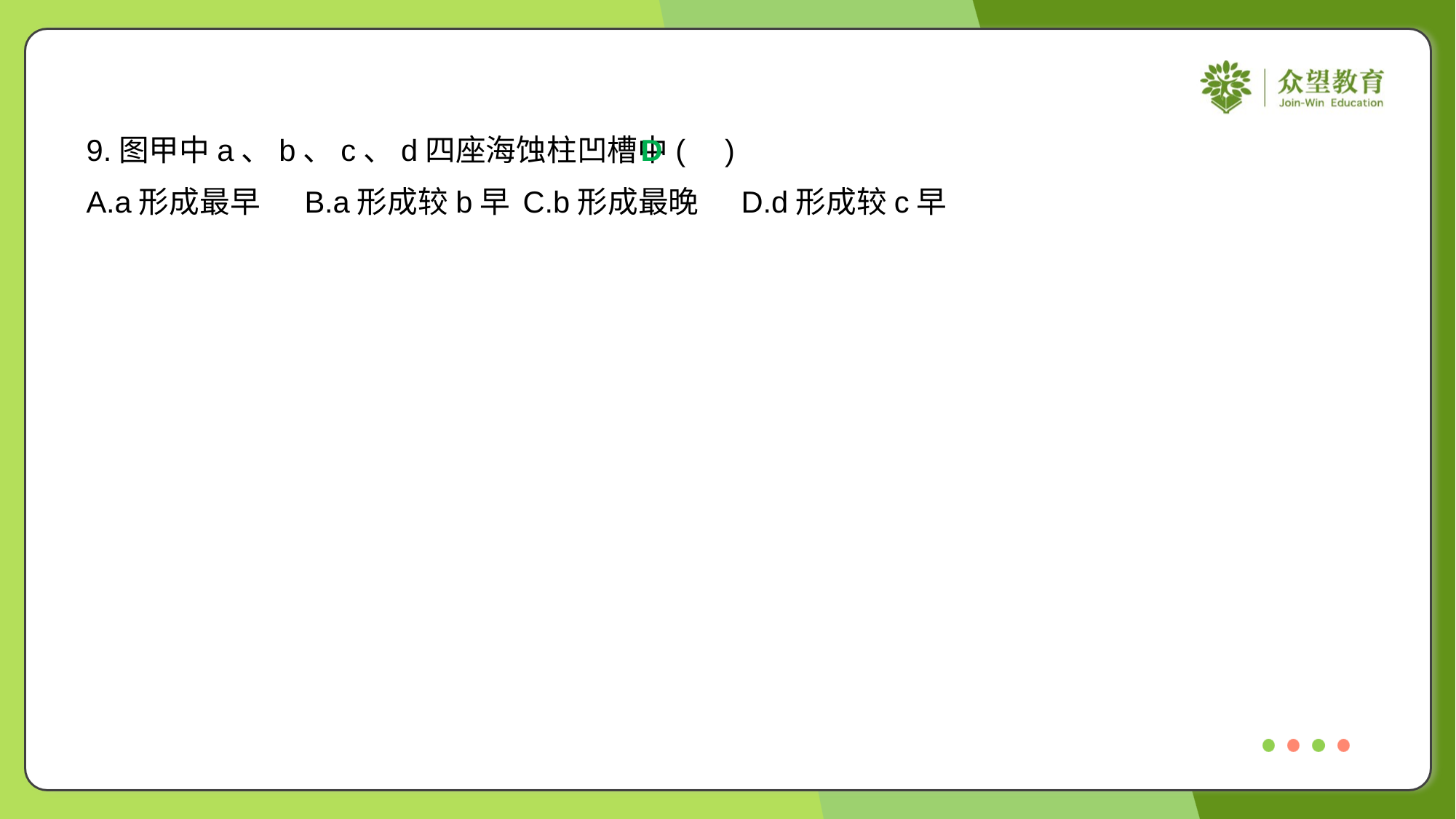

9.图甲中a、b、c、d四座海蚀柱凹槽中(     )
D
A.a形成最早	B.a形成较b早	C.b形成最晚	D.d形成较c早